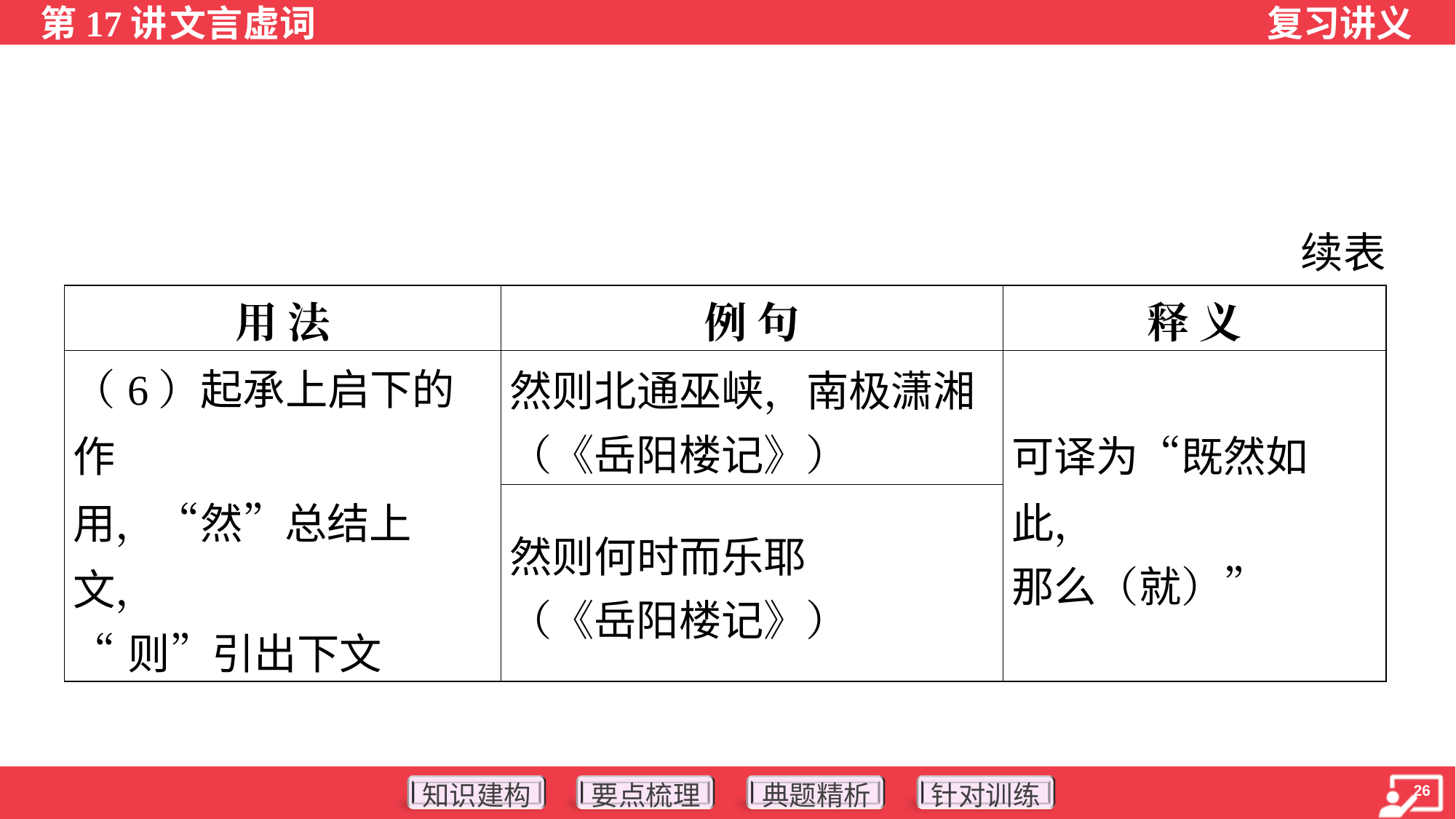

续表
| 用 法 | 例 句 | 释 义 |
| --- | --- | --- |
| （6）起承上启下的作 用，“然”总结上文， “则”引出下文 | 然则北通巫峡，南极潇湘 （《岳阳楼记》） | 可译为“既然如此， 那么（就）” |
|  | 然则何时而乐耶 （《岳阳楼记》） |  |